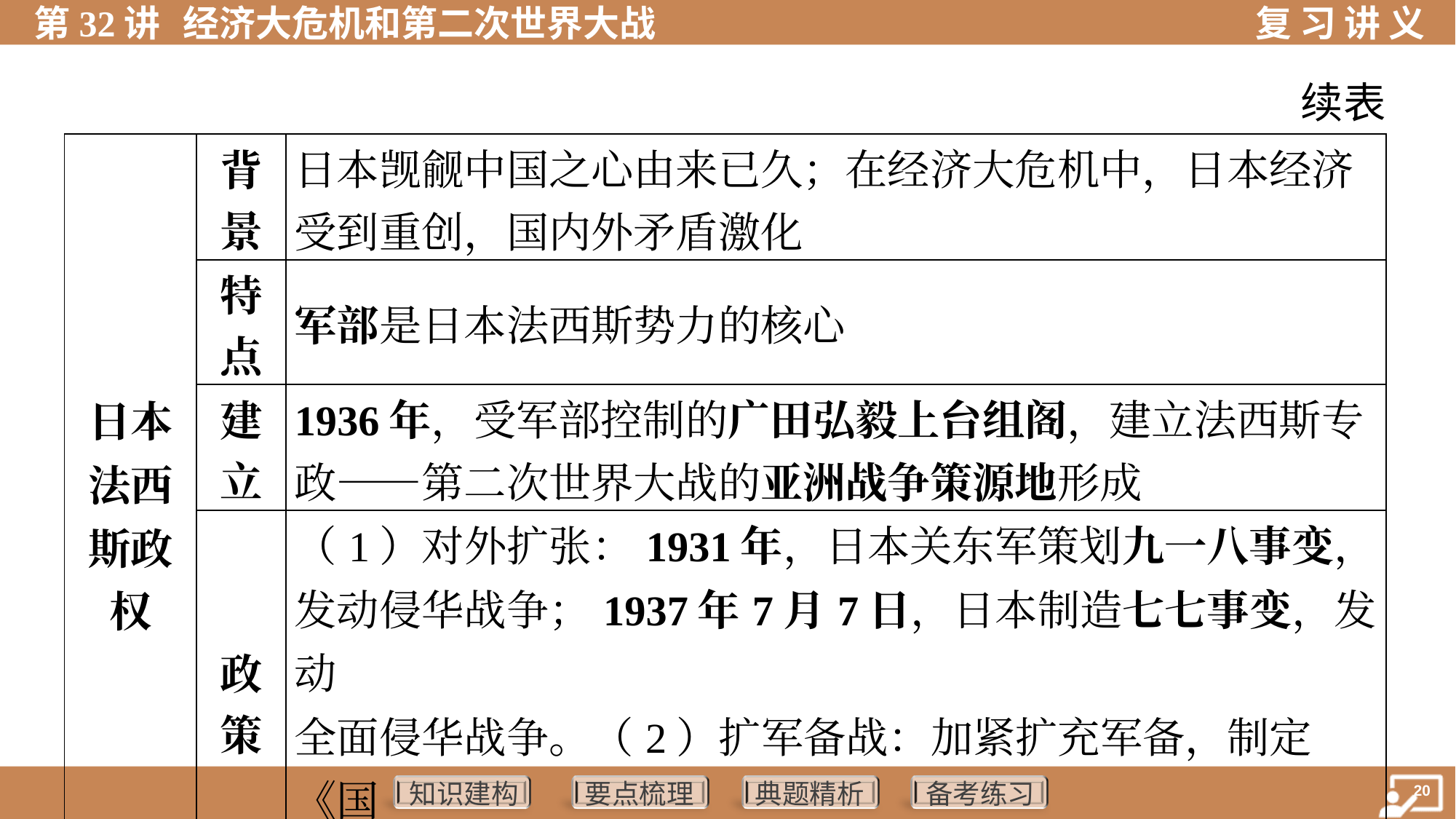

续表
| 日本 法西 斯政 权 | 背 景 | 日本觊觎中国之心由来已久；在经济大危机中，日本经济 受到重创，国内外矛盾激化 |
| --- | --- | --- |
|  | 特 点 | 军部是日本法西斯势力的核心 |
|  | 建 立 | 1936年，受军部控制的广田弘毅上台组阁，建立法西斯专 政——第二次世界大战的亚洲战争策源地形成 |
|  | 政 策 | （1）对外扩张：1931年，日本关东军策划九一八事变， 发动侵华战争；1937年7月7日，日本制造七七事变，发动 全面侵华战争。（2）扩军备战：加紧扩充军备，制定《国 策基准》 |